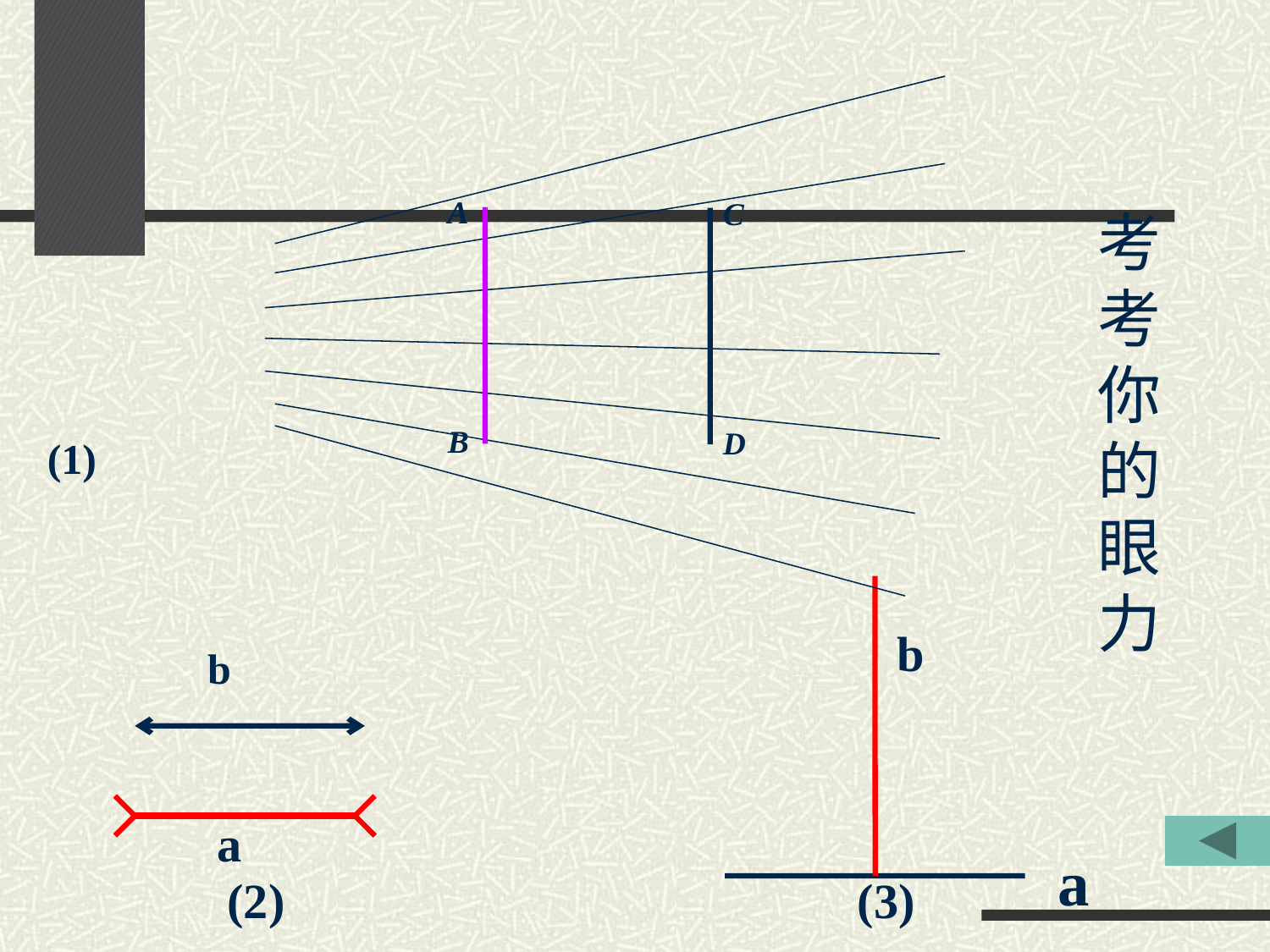

A

B
C

D
考考你的眼力
(1)

b
b

a

a
(2)
(3)